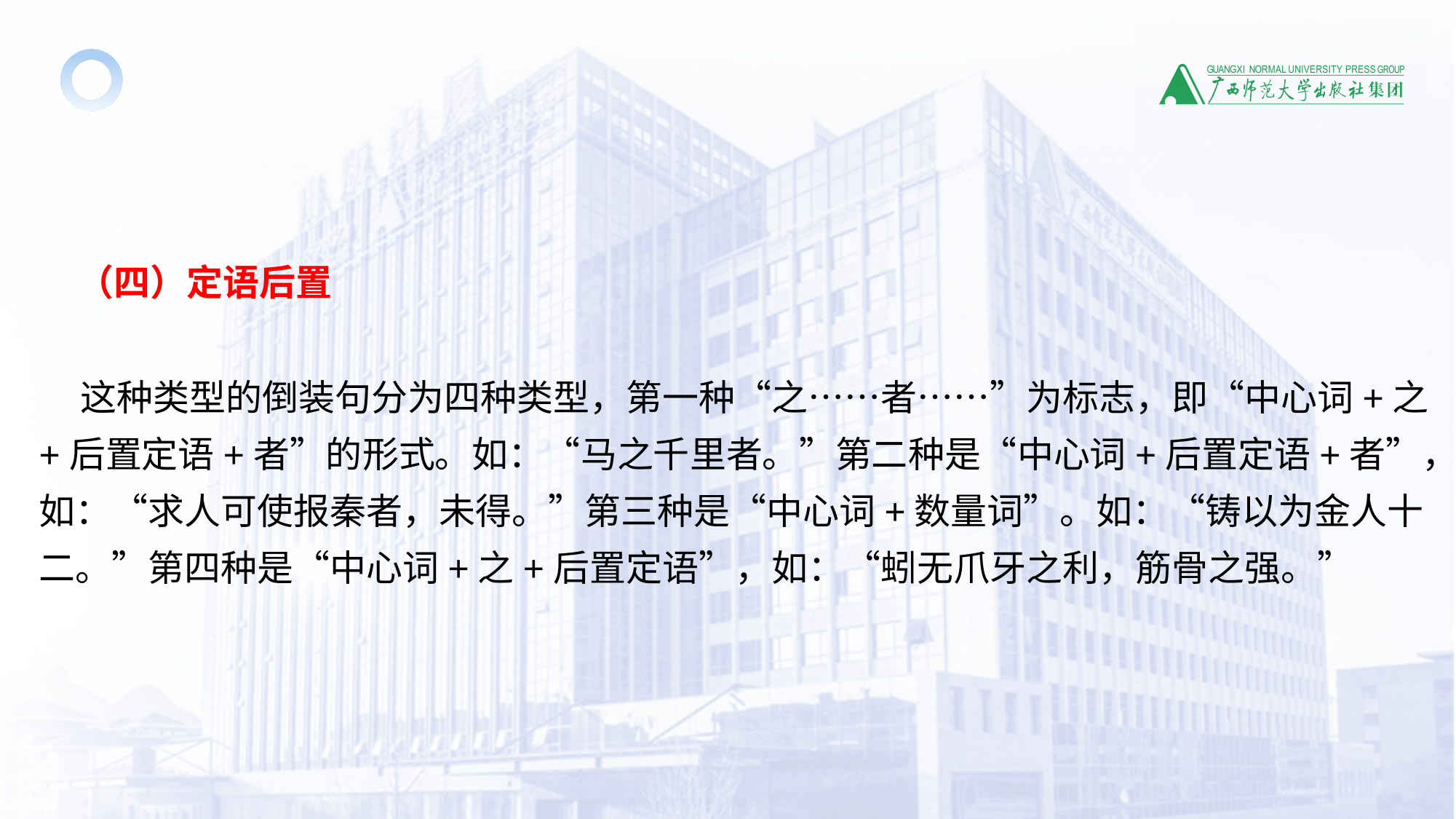

（四）定语后置

    这种类型的倒装句分为四种类型，第一种“之……者……”为标志，即“中心词+之+后置定语+者”的形式。如：“马之千里者。”第二种是“中心词+后置定语+者”，如：“求人可使报秦者，未得。”第三种是“中心词+数量词”。如：“铸以为金人十二。”第四种是“中心词+之+后置定语”，如：“蚓无爪牙之利，筋骨之强。”